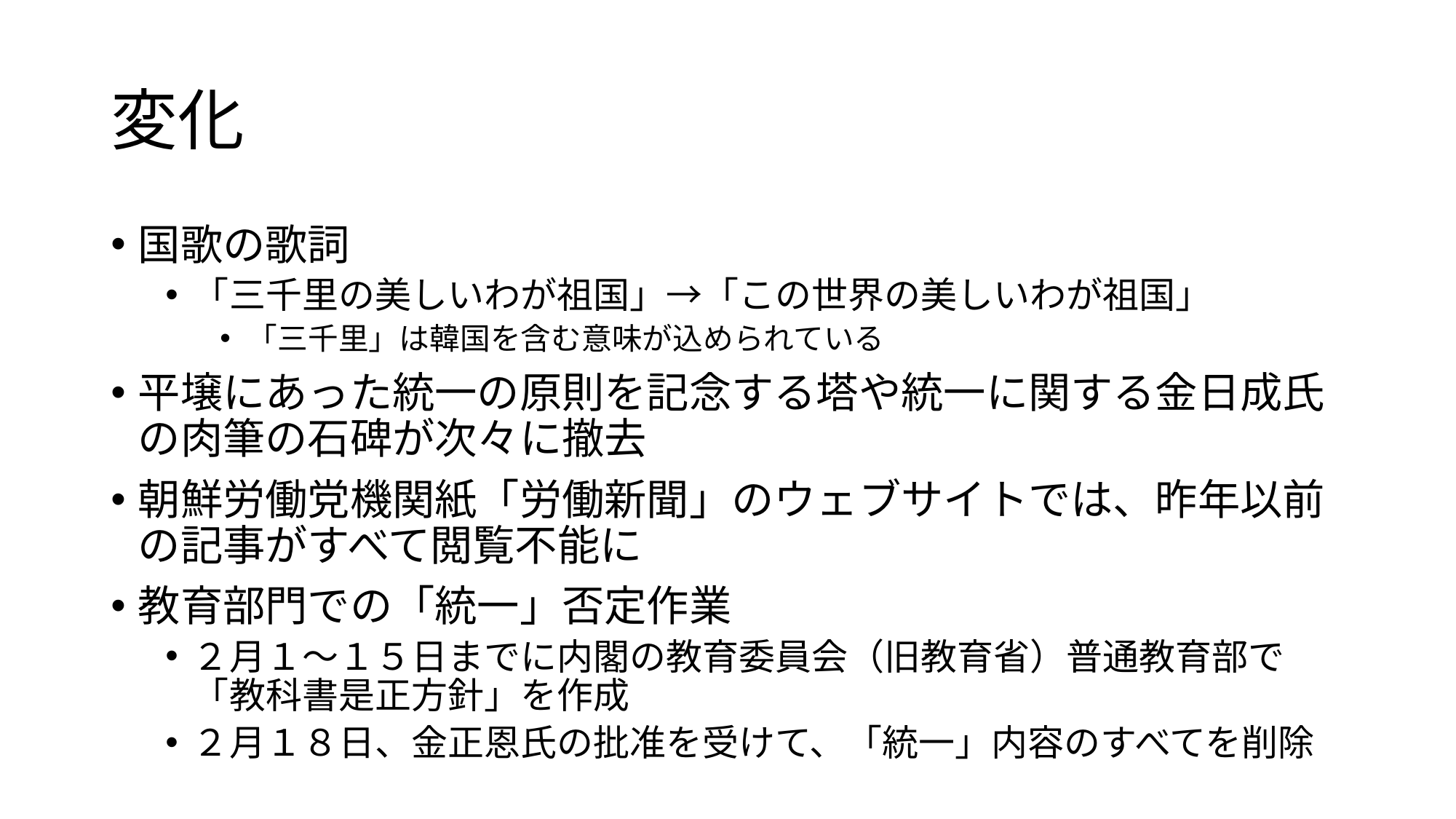

# 変化
国歌の歌詞
「三千里の美しいわが祖国」→「この世界の美しいわが祖国」
「三千里」は韓国を含む意味が込められている
平壌にあった統一の原則を記念する塔や統一に関する金日成氏の肉筆の石碑が次々に撤去
朝鮮労働党機関紙「労働新聞」のウェブサイトでは、昨年以前の記事がすべて閲覧不能に
教育部門での「統一」否定作業
２月１～１５日までに内閣の教育委員会（旧教育省）普通教育部で「教科書是正方針」を作成
２月１８日、金正恩氏の批准を受けて、「統一」内容のすべてを削除